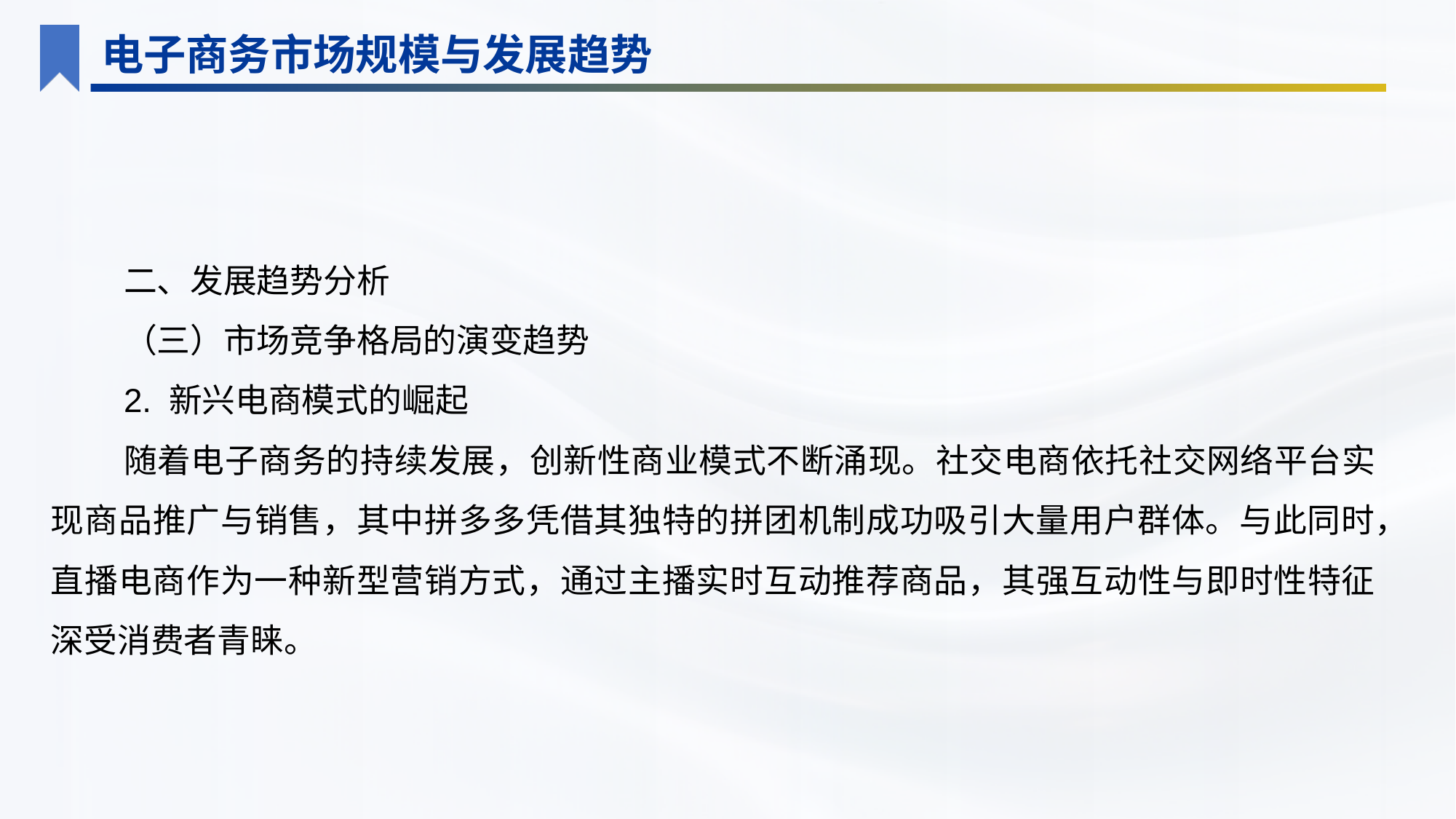

电子商务市场规模与发展趋势
二、发展趋势分析
（三）市场竞争格局的演变趋势
2. 新兴电商模式的崛起
随着电子商务的持续发展，创新性商业模式不断涌现。社交电商依托社交网络平台实现商品推广与销售，其中拼多多凭借其独特的拼团机制成功吸引大量用户群体。与此同时，直播电商作为一种新型营销方式，通过主播实时互动推荐商品，其强互动性与即时性特征深受消费者青睐。